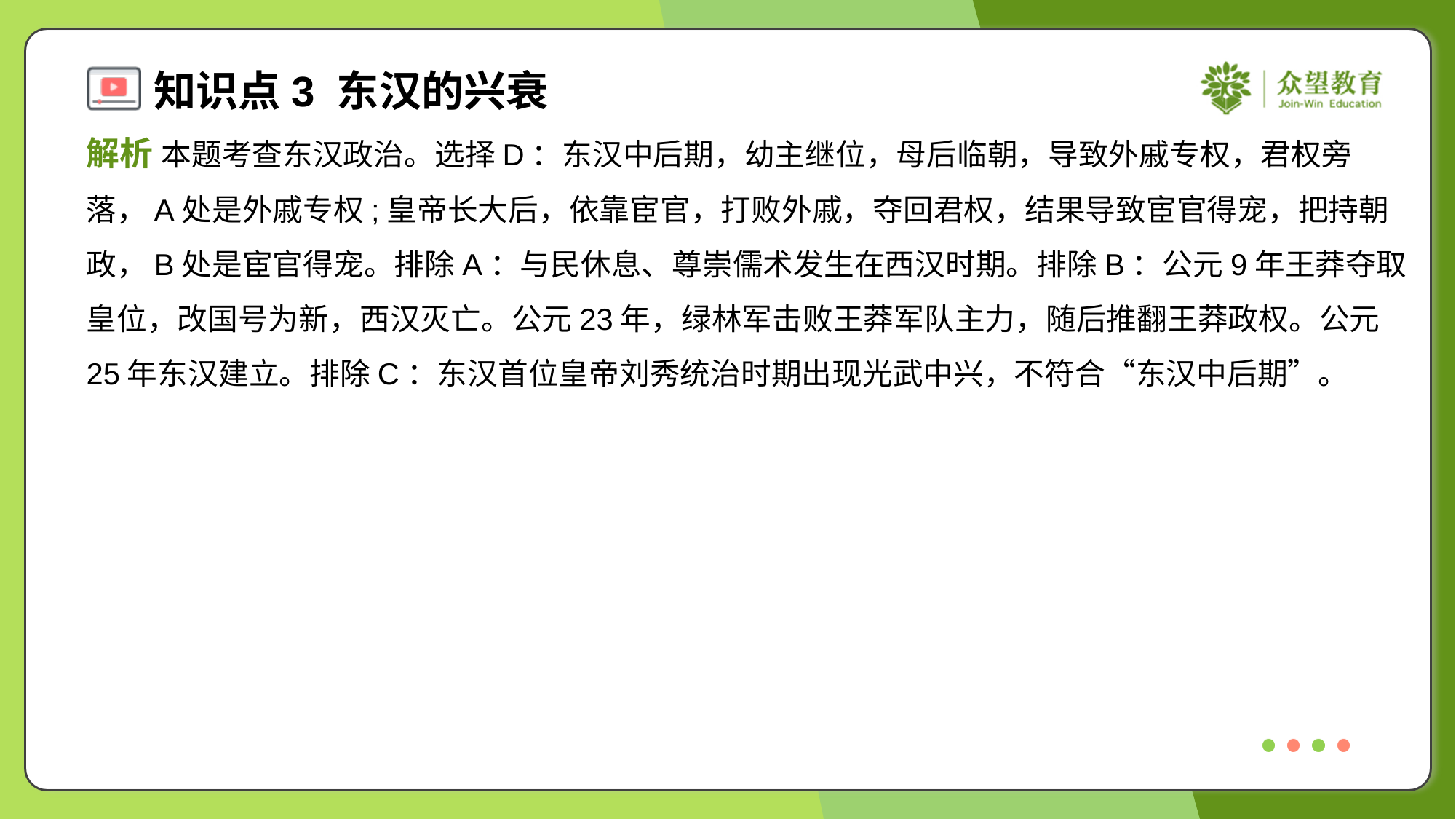

解析 本题考查东汉政治。选择D：东汉中后期，幼主继位，母后临朝，导致外戚专权，君权旁
落，A处是外戚专权;皇帝长大后，依靠宦官，打败外戚，夺回君权，结果导致宦官得宠，把持朝
政，B处是宦官得宠。排除A：与民休息、尊崇儒术发生在西汉时期。排除B：公元9年王莽夺取
皇位，改国号为新，西汉灭亡。公元23年，绿林军击败王莽军队主力，随后推翻王莽政权。公元
25年东汉建立。排除C：东汉首位皇帝刘秀统治时期出现光武中兴，不符合“东汉中后期”。